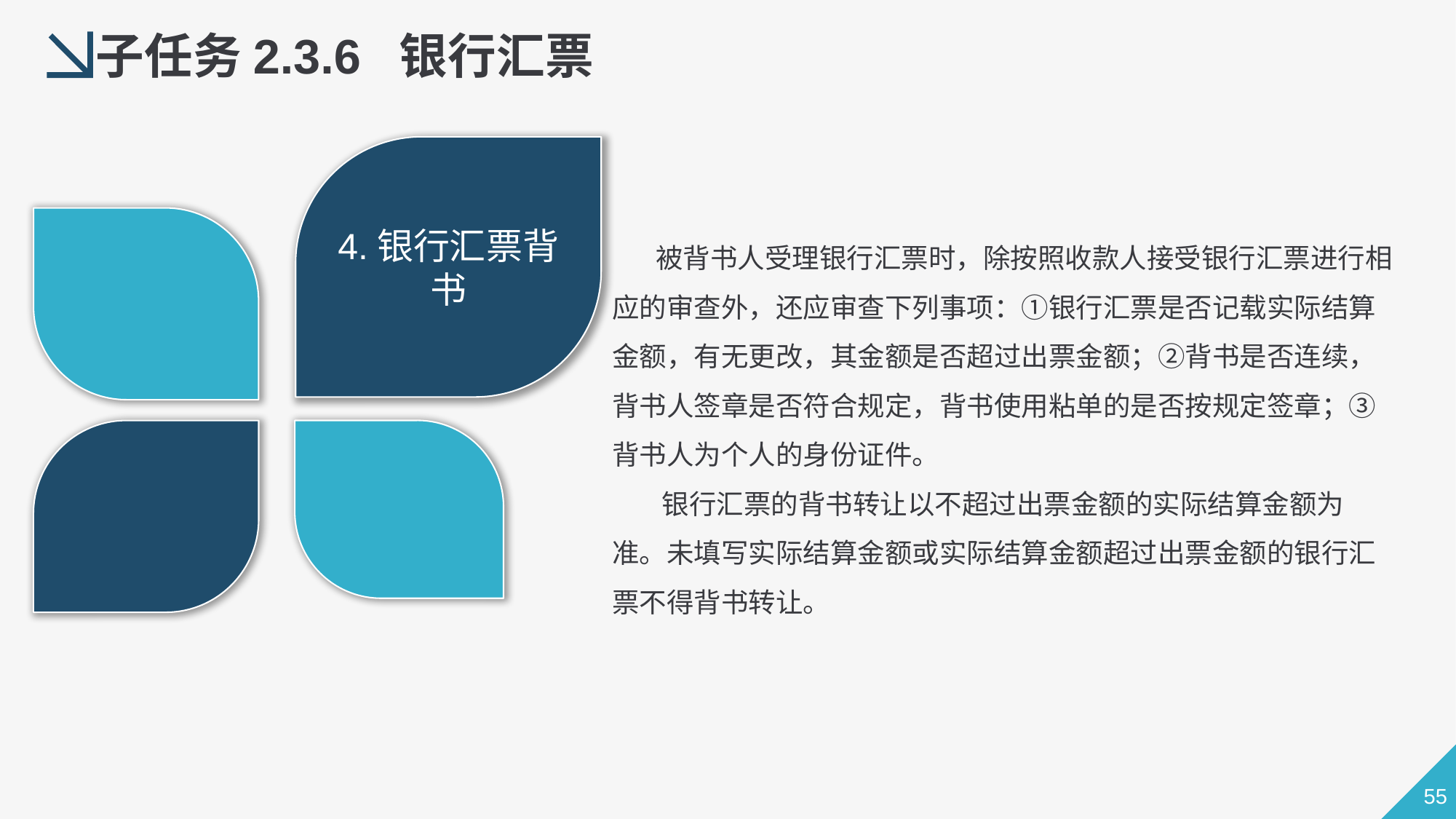

子任务2.3.6  银行汇票

4.银行汇票背书

      被背书人受理银行汇票时，除按照收款人接受银行汇票进行相应的审查外，还应审查下列事项：①银行汇票是否记载实际结算金额，有无更改，其金额是否超过出票金额；②背书是否连续，背书人签章是否符合规定，背书使用粘单的是否按规定签章；③背书人为个人的身份证件。
       银行汇票的背书转让以不超过出票金额的实际结算金额为准。未填写实际结算金额或实际结算金额超过出票金额的银行汇票不得背书转让。